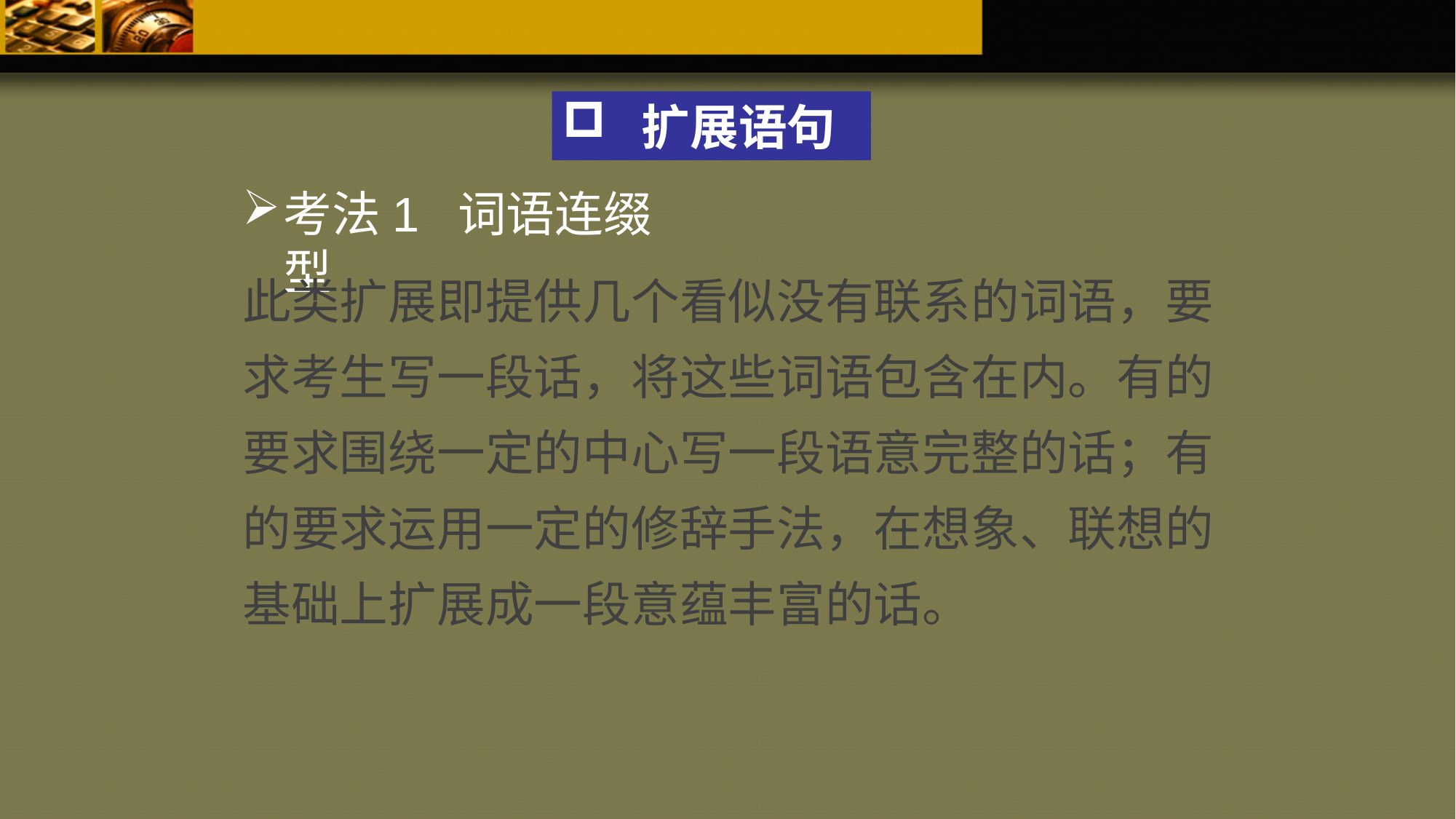

扩展语句
考法1  词语连缀型
此类扩展即提供几个看似没有联系的词语，要求考生写一段话，将这些词语包含在内。有的要求围绕一定的中心写一段语意完整的话；有的要求运用一定的修辞手法，在想象、联想的基础上扩展成一段意蕴丰富的话。